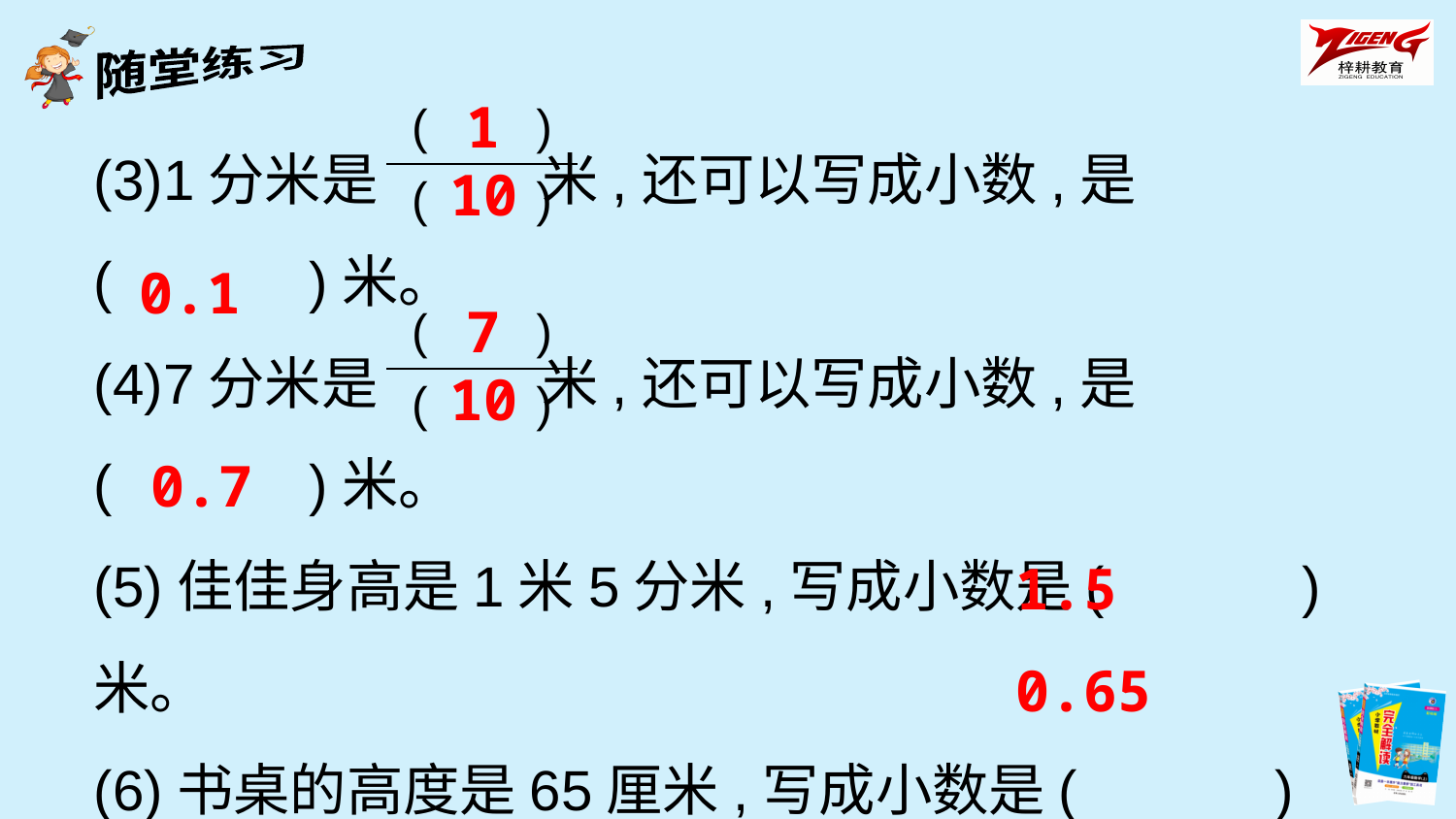

1
10
| ( ) |
| --- |
| ( ) |
(3)1分米是             米,还可以写成小数,是
(　　　)米。
(4)7分米是             米,还可以写成小数,是
(　　　)米。
(5)佳佳身高是1米5分米,写成小数是(　　　)米。
(6)书桌的高度是65厘米,写成小数是(　　　)米。
0.1
7
10
| ( ) |
| --- |
| ( ) |
0.7
1.5
0.65